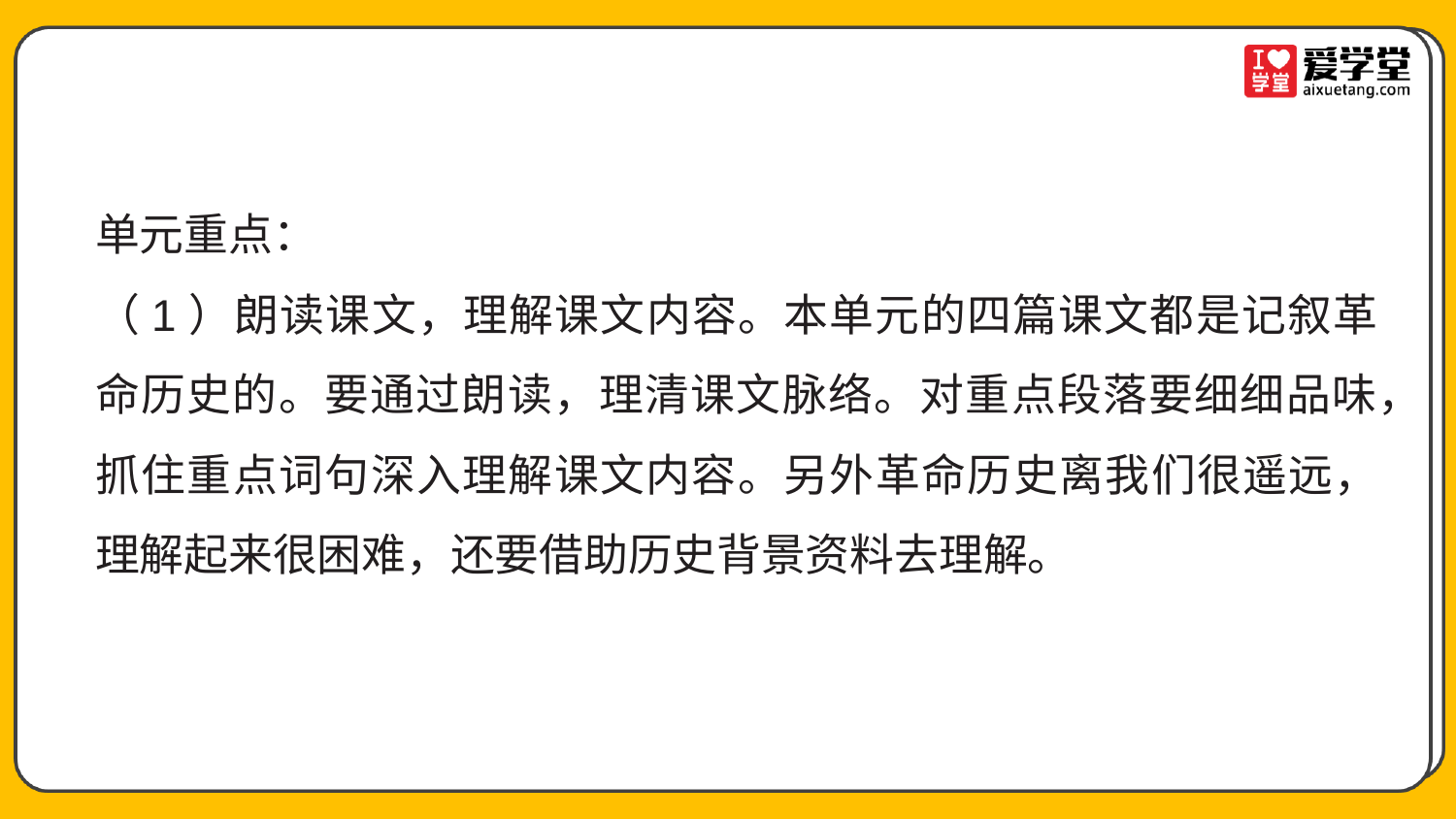

单元重点：
（1）朗读课文，理解课文内容。本单元的四篇课文都是记叙革命历史的。要通过朗读，理清课文脉络。对重点段落要细细品味，抓住重点词句深入理解课文内容。另外革命历史离我们很遥远，理解起来很困难，还要借助历史背景资料去理解。